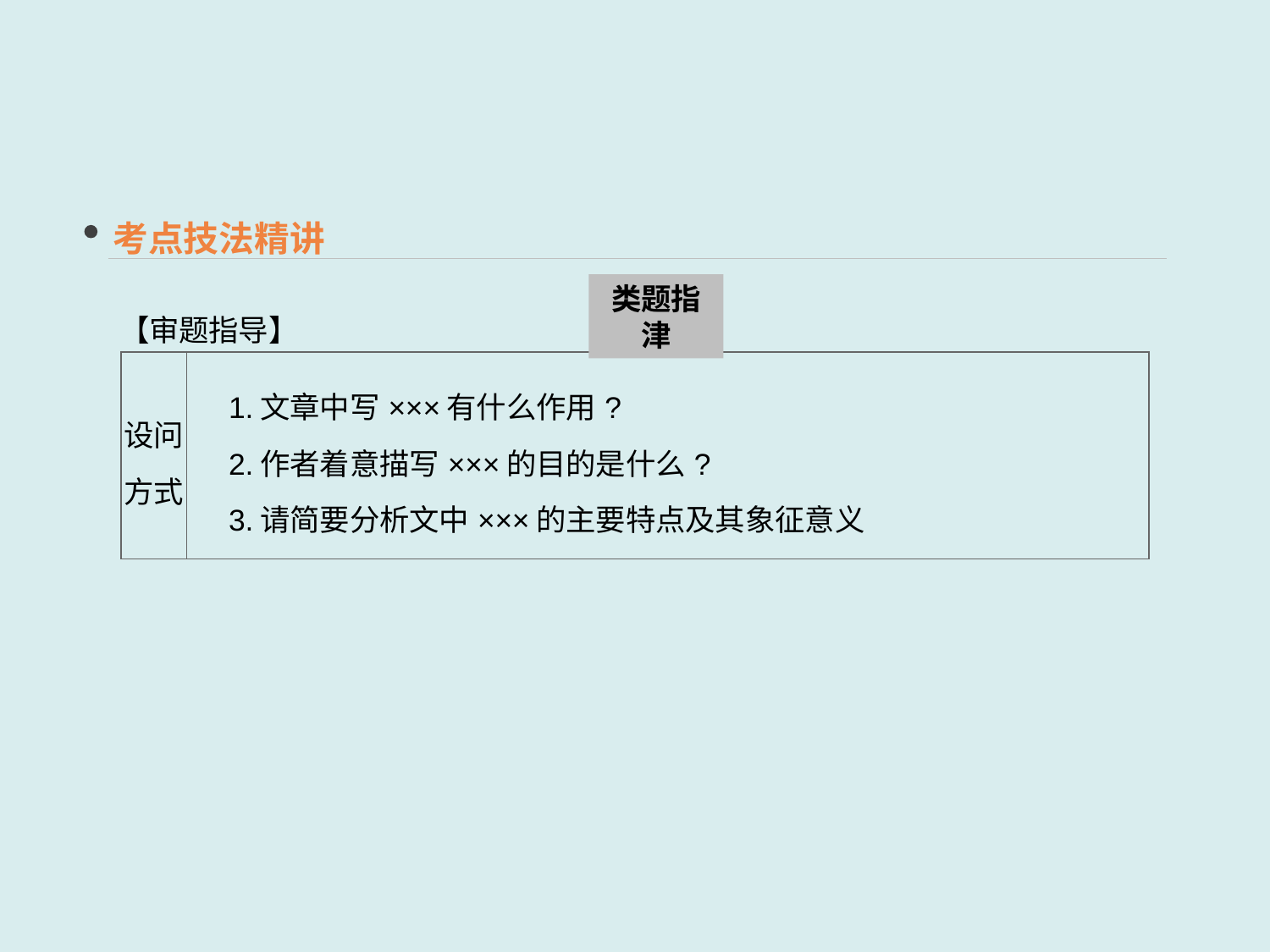

考点技法精讲

类题指津
【审题指导】
| 设问 方式 | 1.文章中写×××有什么作用? 　2.作者着意描写×××的目的是什么? 　3.请简要分析文中×××的主要特点及其象征意义 |
| --- | --- |